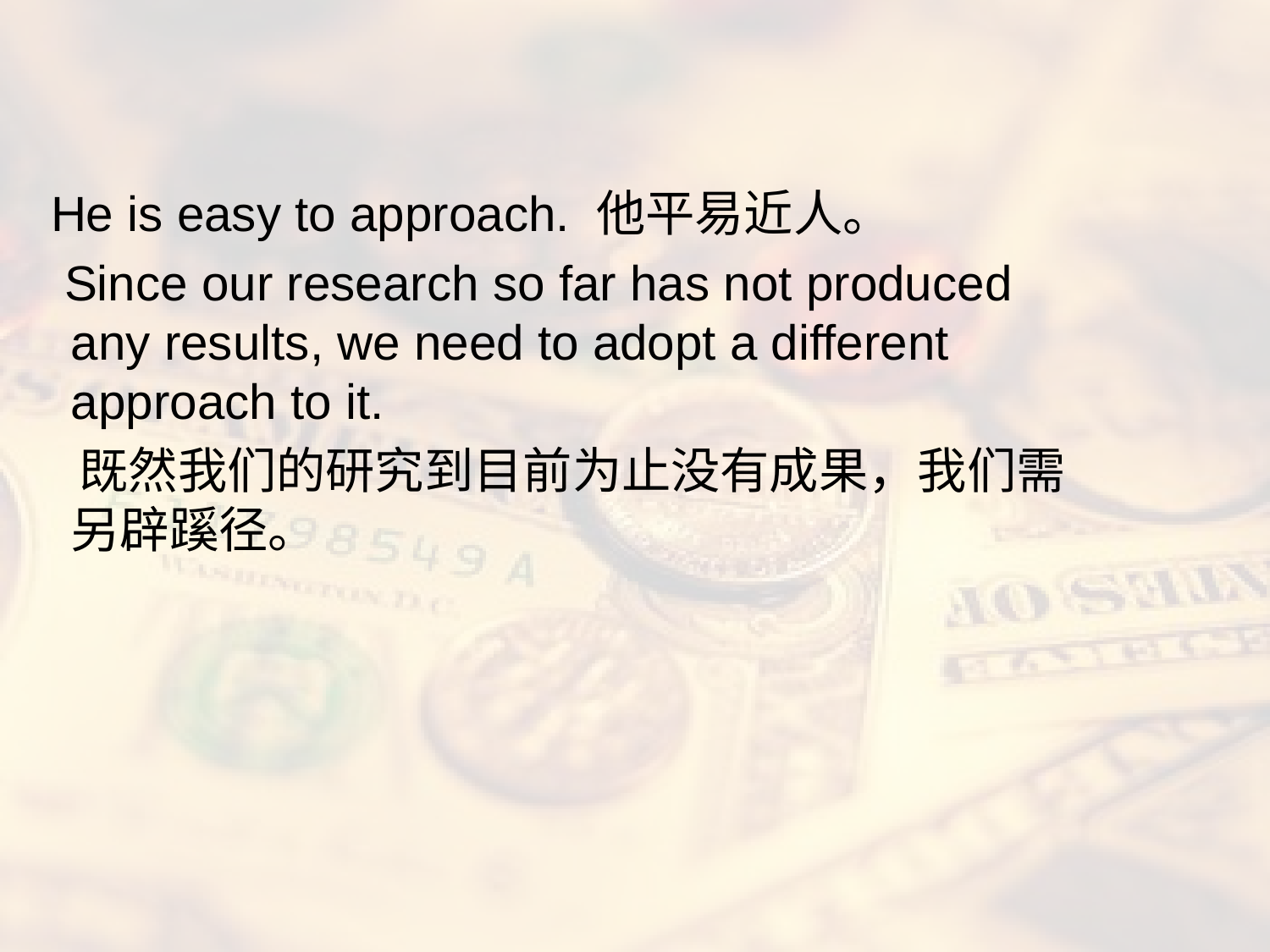

#
  He is easy to approach. 他平易近人。
   Since our research so far has not produced any results, we need to adopt a different approach to it.
    既然我们的研究到目前为止没有成果，我们需另辟蹊径。